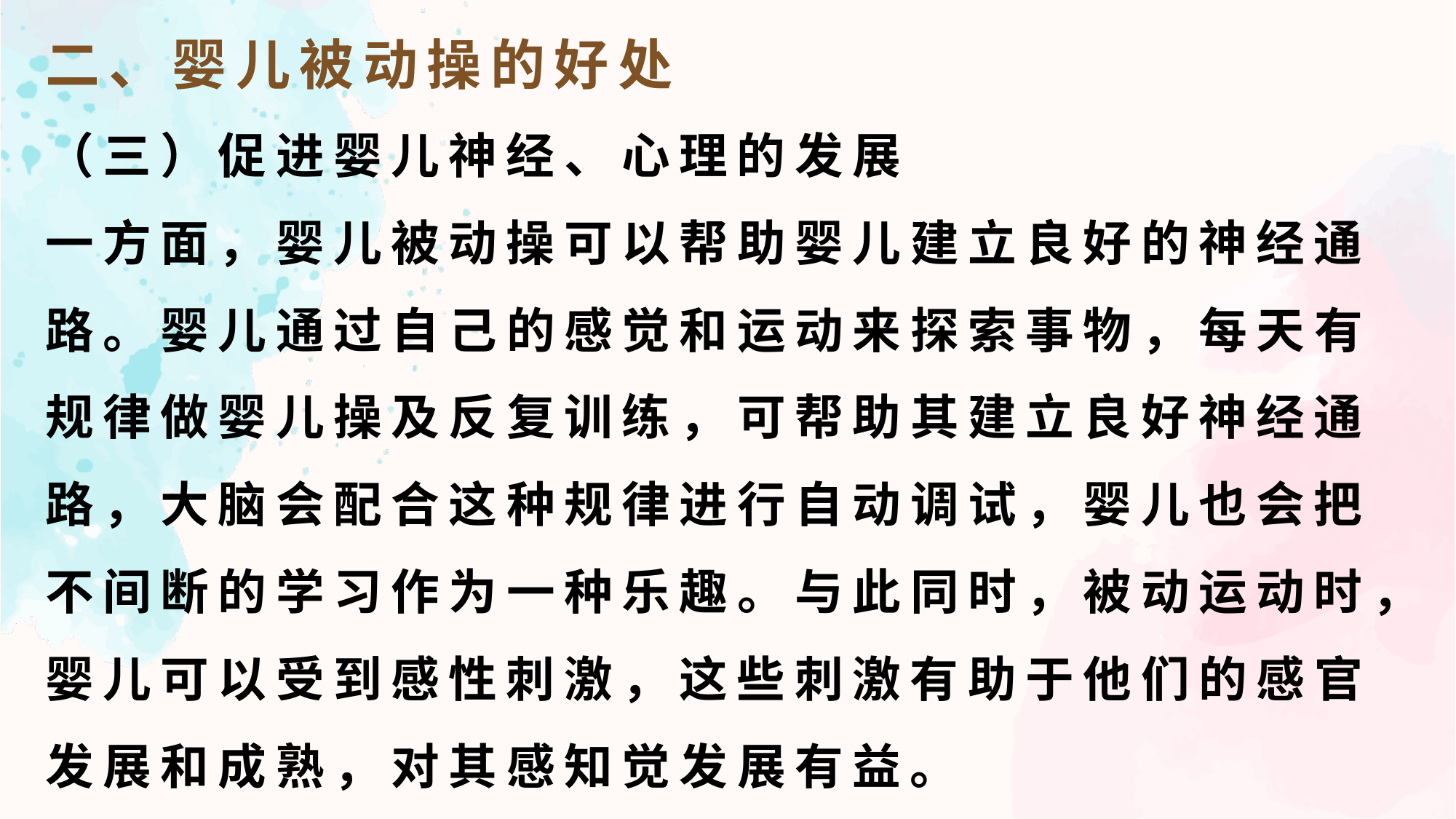

二、婴儿被动操的好处
（三）促进婴儿神经、心理的发展
一方面，婴儿被动操可以帮助婴儿建立良好的神经通路。婴儿通过自己的感觉和运动来探索事物，每天有规律做婴儿操及反复训练，可帮助其建立良好神经通路，大脑会配合这种规律进行自动调试，婴儿也会把不间断的学习作为一种乐趣。与此同时，被动运动时，婴儿可以受到感性刺激，这些刺激有助于他们的感官发展和成熟，对其感知觉发展有益。